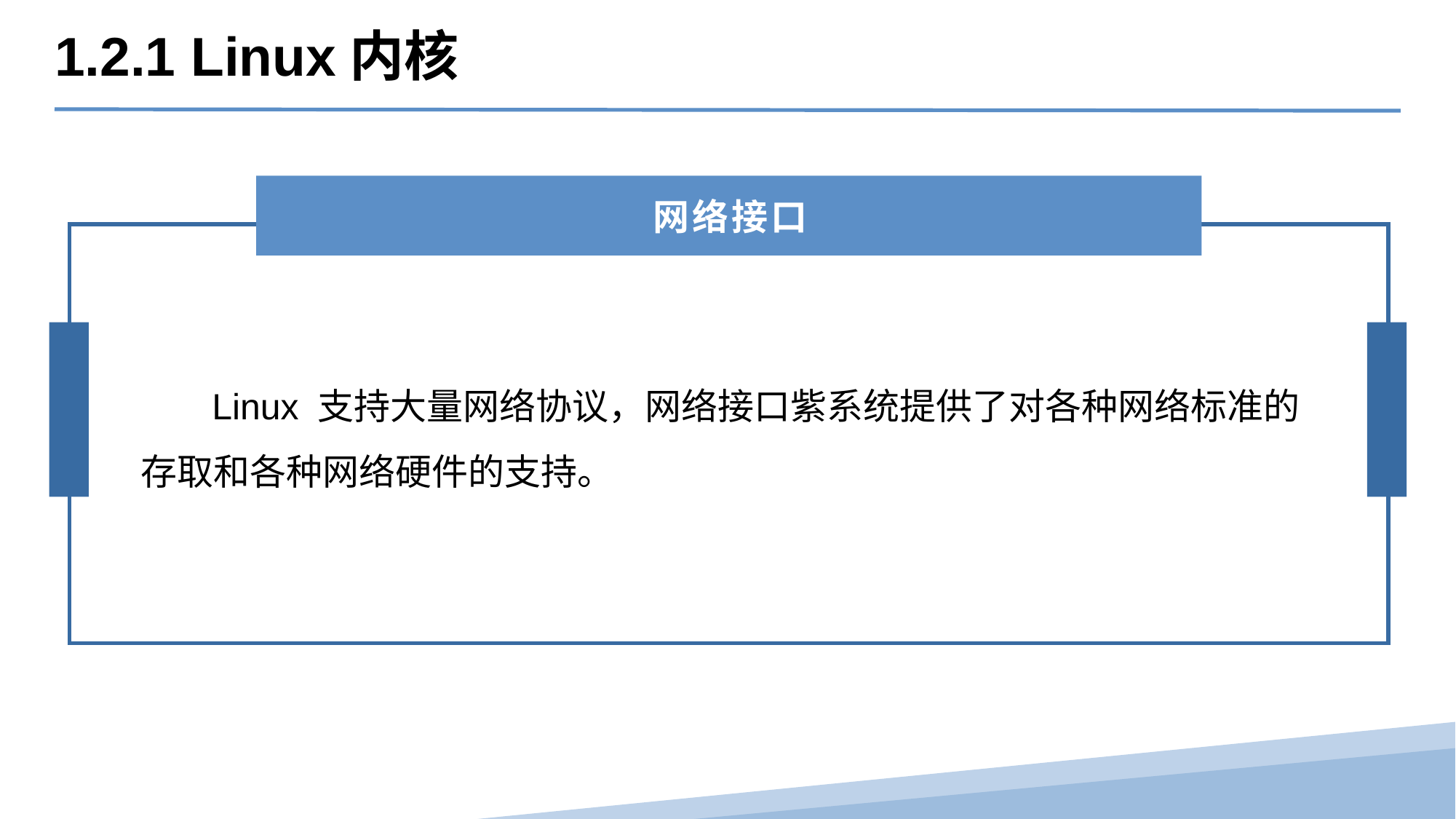

1.2.1 Linux内核
网络接口

       Linux 支持大量网络协议，网络接口紫系统提供了对各种网络标准的存取和各种网络硬件的支持。